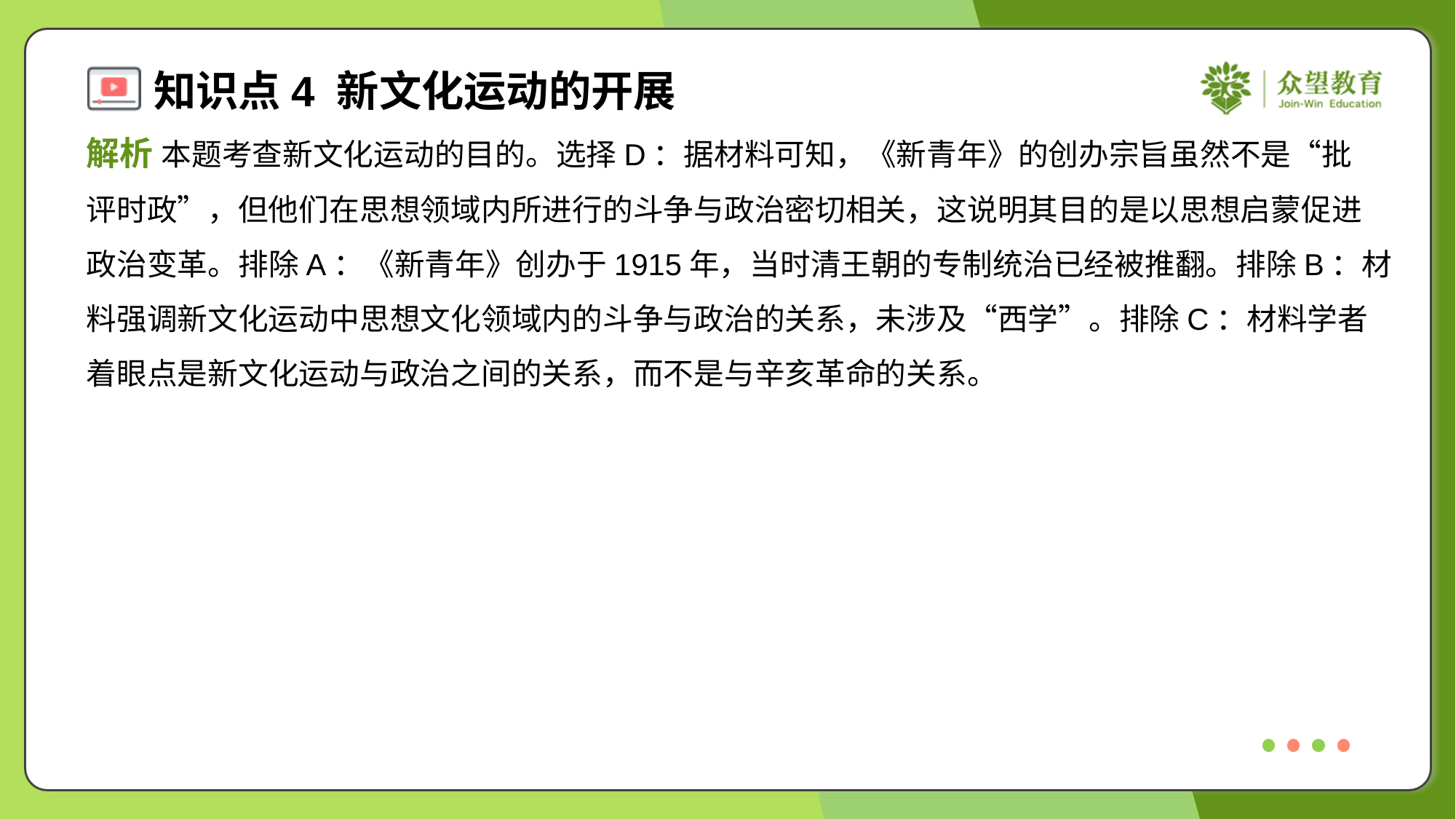

解析 本题考查新文化运动的目的。选择D：据材料可知，《新青年》的创办宗旨虽然不是“批
评时政”，但他们在思想领域内所进行的斗争与政治密切相关，这说明其目的是以思想启蒙促进
政治变革。排除A：《新青年》创办于1915年，当时清王朝的专制统治已经被推翻。排除B：材
料强调新文化运动中思想文化领域内的斗争与政治的关系，未涉及“西学”。排除C：材料学者
着眼点是新文化运动与政治之间的关系，而不是与辛亥革命的关系。